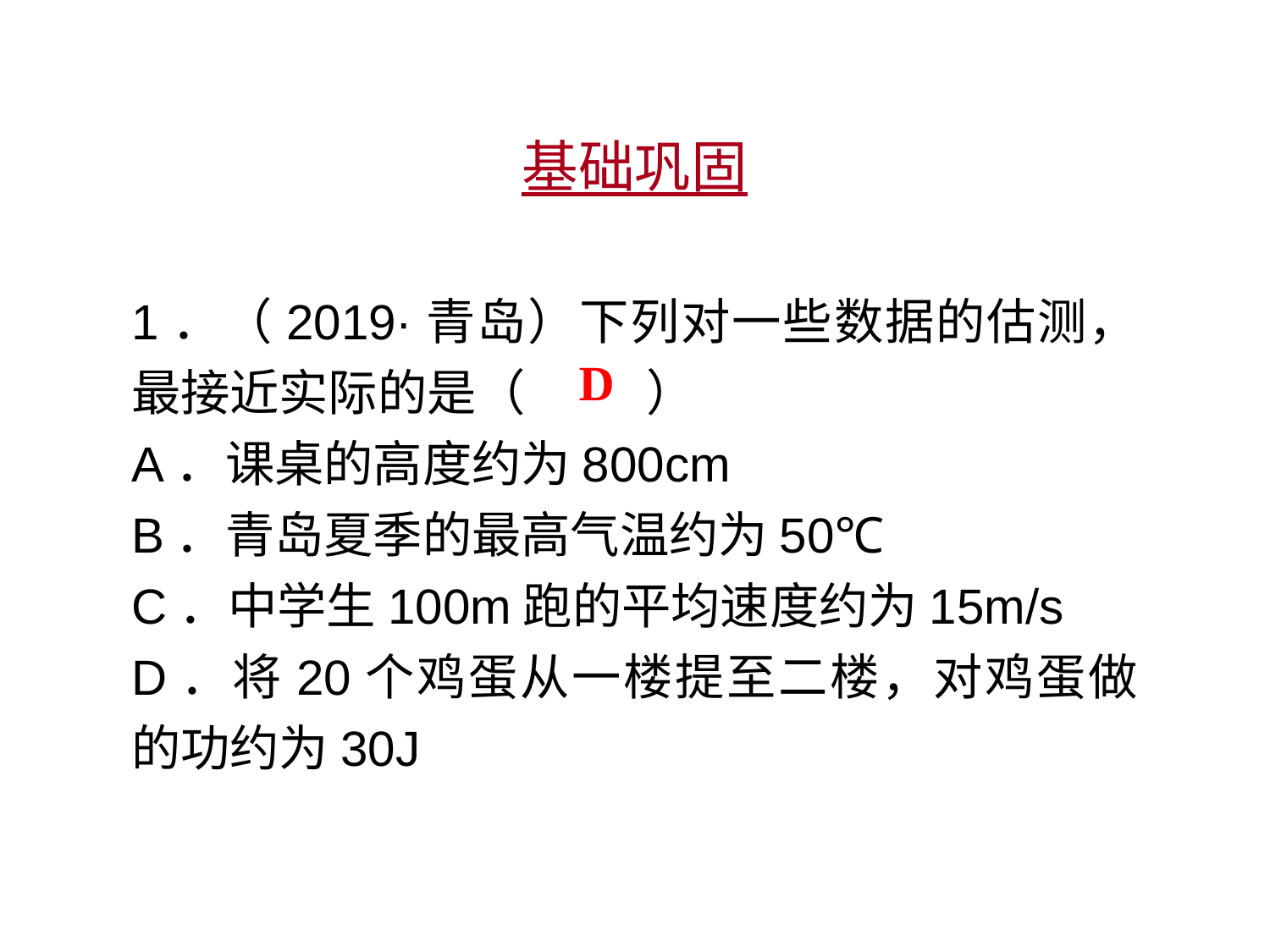

基础巩固
1．（2019·青岛）下列对一些数据的估测，最接近实际的是（　  　）
A．课桌的高度约为800cm
B．青岛夏季的最高气温约为50℃
C．中学生100m跑的平均速度约为15m/s
D．将20个鸡蛋从一楼提至二楼，对鸡蛋做的功约为30J
D